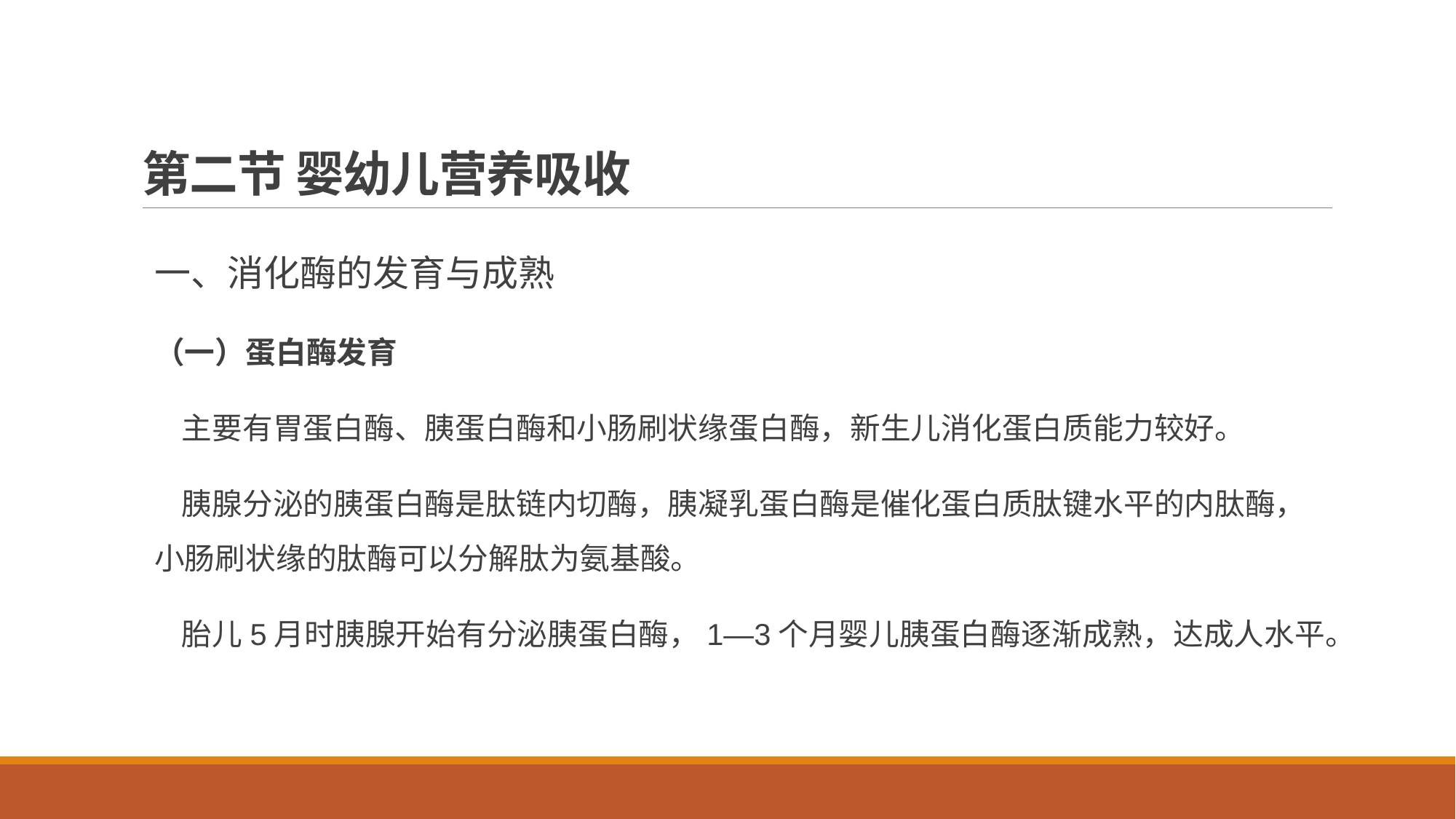

# 第二节 婴幼儿营养吸收
一、消化酶的发育与成熟
（一）蛋白酶发育
   主要有胃蛋白酶、胰蛋白酶和小肠刷状缘蛋白酶，新生儿消化蛋白质能力较好。
   胰腺分泌的胰蛋白酶是肽链内切酶，胰凝乳蛋白酶是催化蛋白质肽键水平的内肽酶，小肠刷状缘的肽酶可以分解肽为氨基酸。
   胎儿5月时胰腺开始有分泌胰蛋白酶，1—3个月婴儿胰蛋白酶逐渐成熟，达成人水平。